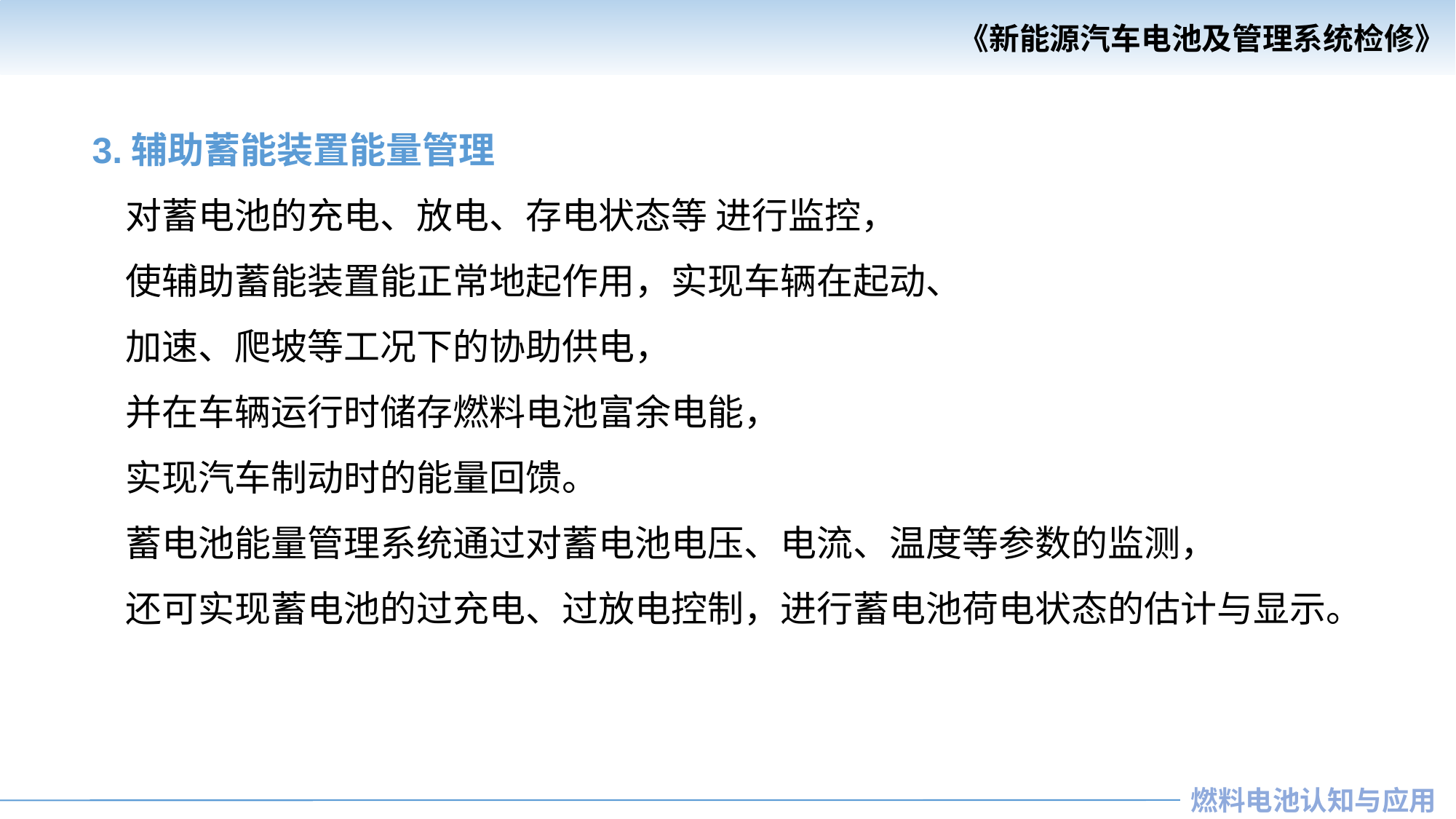

3.辅助蓄能装置能量管理
   对蓄电池的充电、放电、存电状态等 进行监控，
   使辅助蓄能装置能正常地起作用，实现车辆在起动、
   加速、爬坡等工况下的协助供电，
   并在车辆运行时储存燃料电池富余电能，
   实现汽车制动时的能量回馈。
   蓄电池能量管理系统通过对蓄电池电压、电流、温度等参数的监测，
   还可实现蓄电池的过充电、过放电控制，进行蓄电池荷电状态的估计与显示。